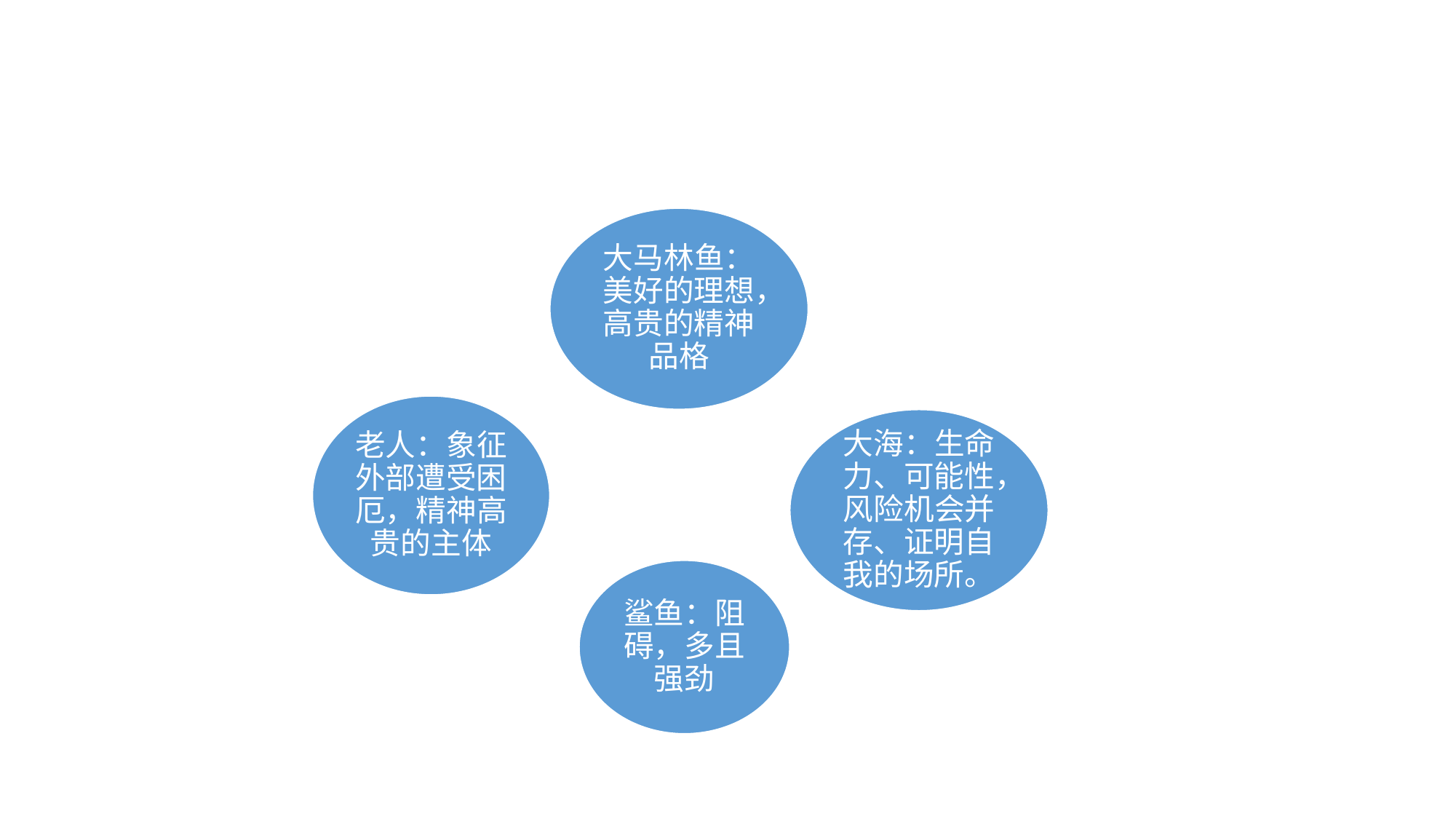

大马林鱼：美好的理想，高贵的精神品格

老人：象征外部遭受困厄，精神高贵的主体

大海：生命力、可能性，风险机会并存、证明自我的场所。

鲨鱼：阻碍，多且强劲